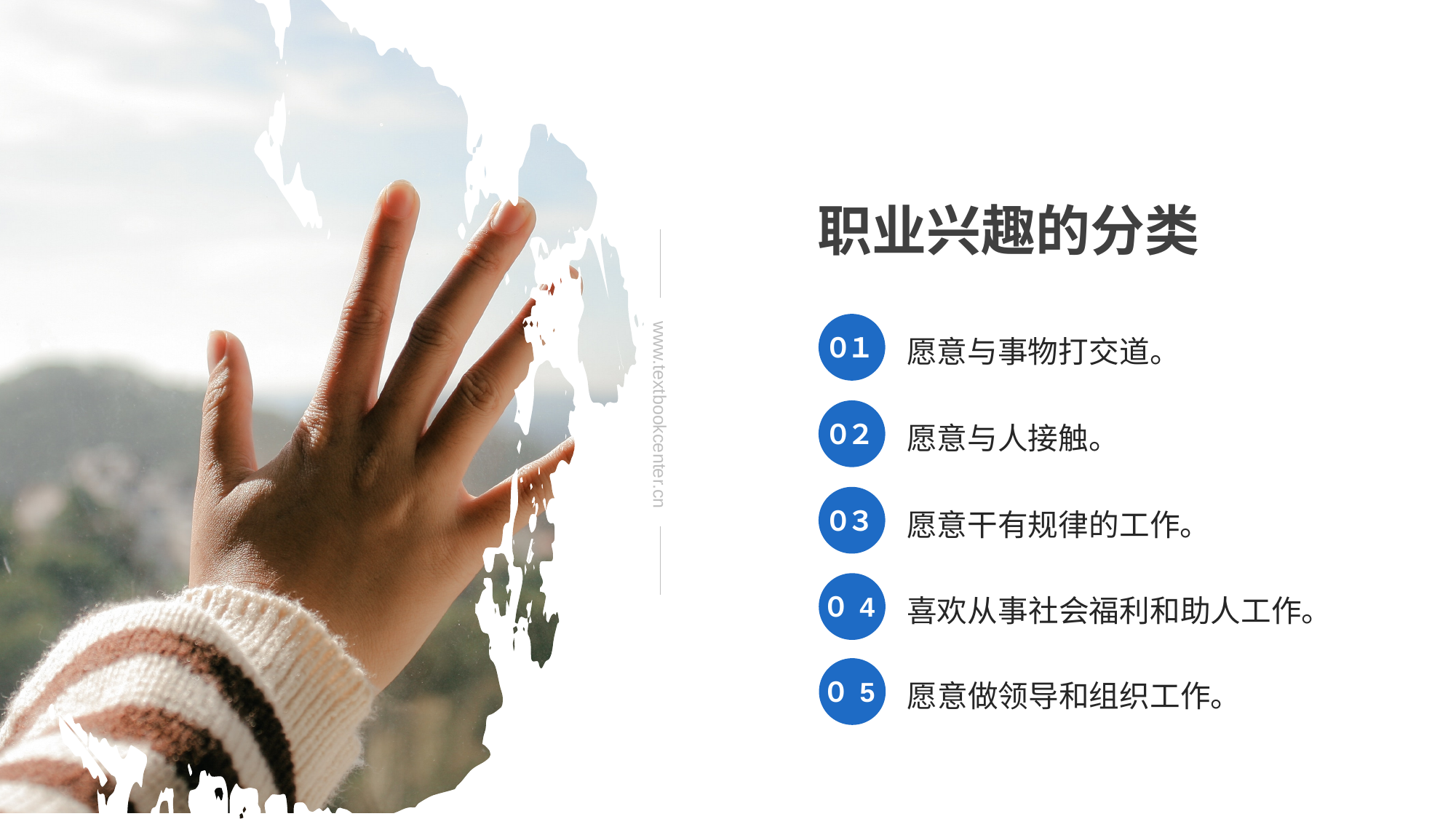

职业兴趣的分类
www.textbookcenter.cn

０１
愿意与事物打交道。

０２
愿意与人接触。

０３
愿意干有规律的工作。

０  4
喜欢从事社会福利和助人工作。

０  5
愿意做领导和组织工作。